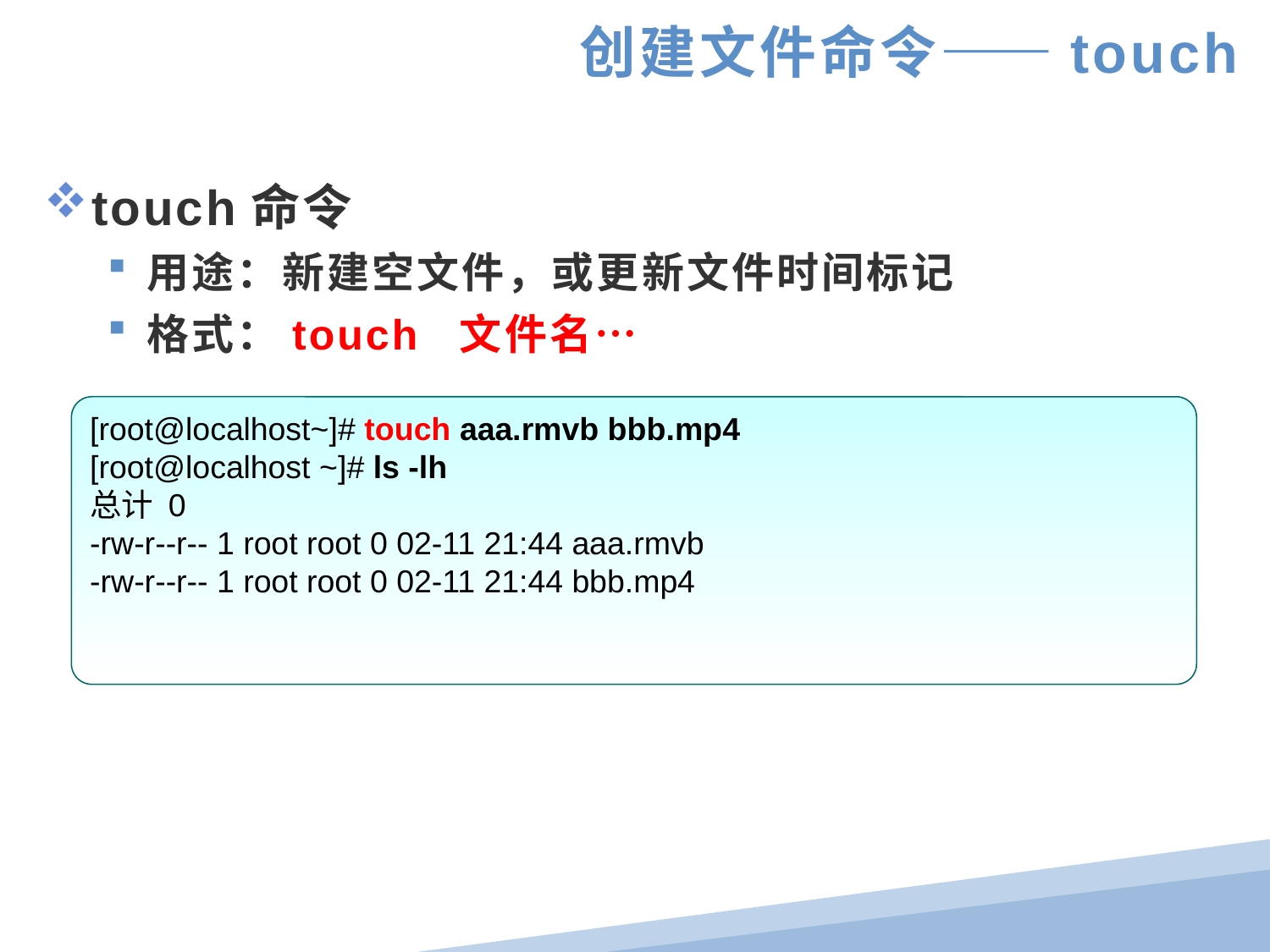

创建文件命令——touch
touch命令
用途：新建空文件，或更新文件时间标记
格式：touch  文件名…

[root@localhost~]# touch aaa.rmvb bbb.mp4
[root@localhost ~]# ls -lh
总计 0
-rw-r--r-- 1 root root 0 02-11 21:44 aaa.rmvb
-rw-r--r-- 1 root root 0 02-11 21:44 bbb.mp4